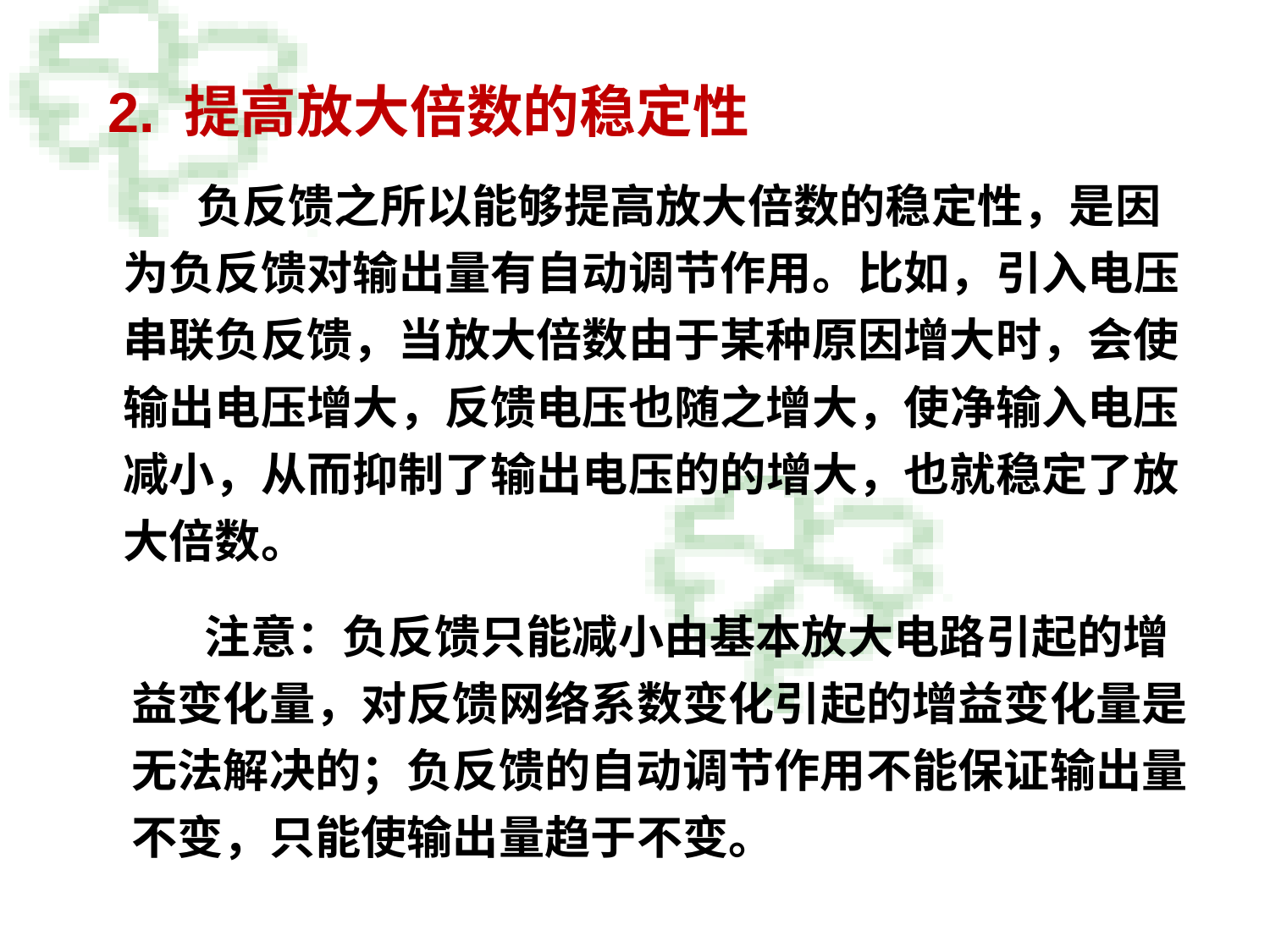

2. 提高放大倍数的稳定性
      负反馈之所以能够提高放大倍数的稳定性，是因为负反馈对输出量有自动调节作用。比如，引入电压串联负反馈，当放大倍数由于某种原因增大时，会使输出电压增大，反馈电压也随之增大，使净输入电压减小，从而抑制了输出电压的的增大，也就稳定了放大倍数。
      注意：负反馈只能减小由基本放大电路引起的增益变化量，对反馈网络系数变化引起的增益变化量是无法解决的；负反馈的自动调节作用不能保证输出量不变，只能使输出量趋于不变。